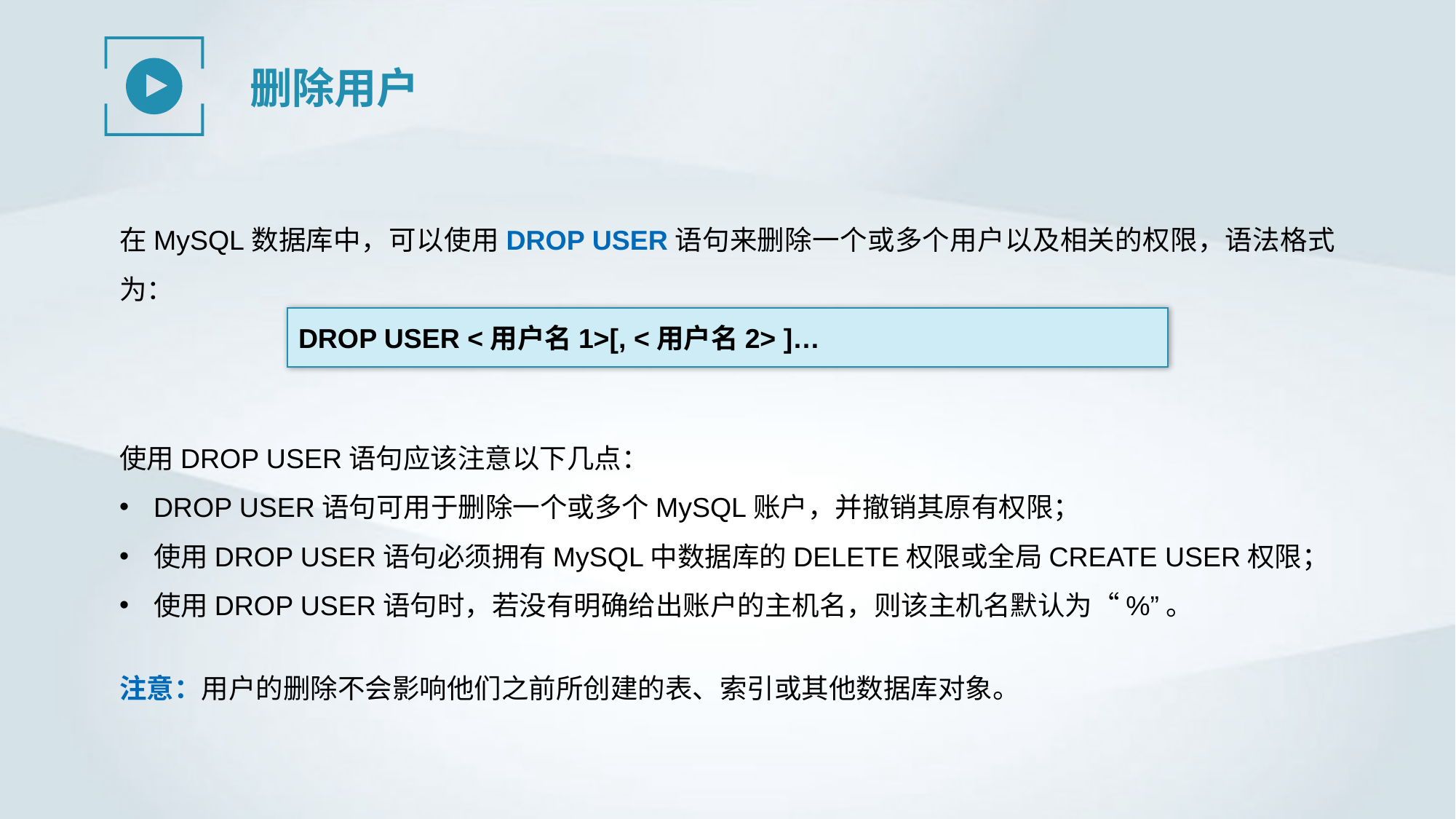

删除用户
在MySQL数据库中，可以使用DROP USER语句来删除一个或多个用户以及相关的权限，语法格式为：
DROP USER <用户名1>[, <用户名2> ]…
使用DROP USER语句应该注意以下几点：
DROP USER语句可用于删除一个或多个MySQL账户，并撤销其原有权限；
使用DROP USER语句必须拥有MySQL中数据库的DELETE权限或全局CREATE USER权限；
使用DROP USER语句时，若没有明确给出账户的主机名，则该主机名默认为“%”。
注意：用户的删除不会影响他们之前所创建的表、索引或其他数据库对象。